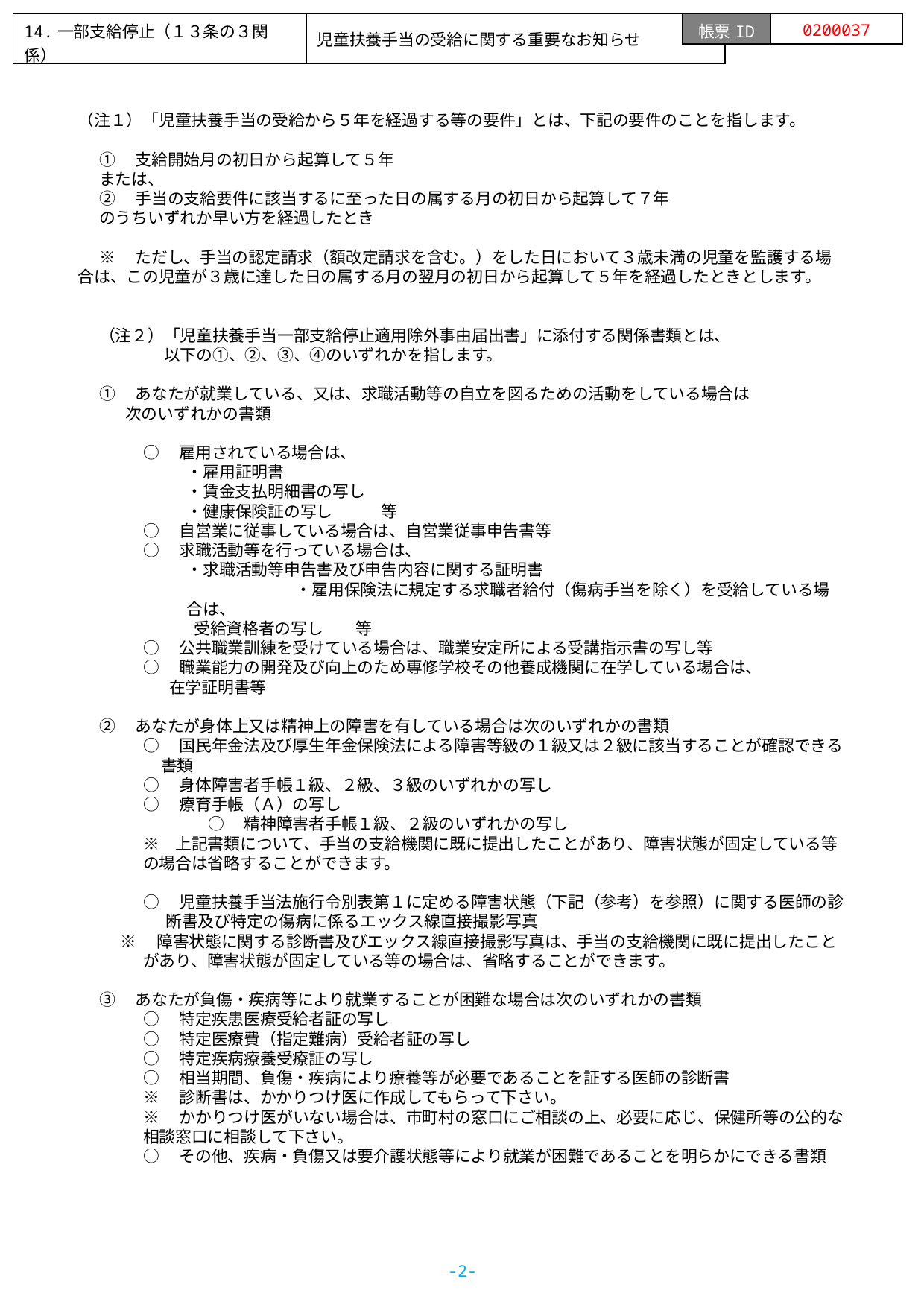

| 帳票ID | 0200037 |
| --- | --- |
| 14.一部支給停止（１３条の３関係） | 児童扶養手当の受給に関する重要なお知らせ |
| --- | --- |
（注１）「児童扶養手当の受給から５年を経過する等の要件」とは、下記の要件のことを指します。

①　支給開始月の初日から起算して５年
または、
②　手当の支給要件に該当するに至った日の属する月の初日から起算して７年
のうちいずれか早い方を経過したとき

※　ただし、手当の認定請求（額改定請求を含む。）をした日において３歳未満の児童を監護する場合は、この児童が３歳に達した日の属する月の翌月の初日から起算して５年を経過したときとします。

（注２）「児童扶養手当一部支給停止適用除外事由届出書」に添付する関係書類とは、
　　　　以下の①、②、③、④のいずれかを指します。

①　あなたが就業している、又は、求職活動等の自立を図るための活動をしている場合は
 次のいずれかの書類

○　雇用されている場合は、
・雇用証明書
・賃金支払明細書の写し
・健康保険証の写し　　　等
○　自営業に従事している場合は、自営業従事申告書等
○　求職活動等を行っている場合は、
・求職活動等申告書及び申告内容に関する証明書
・雇用保険法に規定する求職者給付（傷病手当を除く）を受給している場合は、
  受給資格者の写し　　等
○　公共職業訓練を受けている場合は、職業安定所による受講指示書の写し等
○　職業能力の開発及び向上のため専修学校その他養成機関に在学している場合は、
 在学証明書等

②　あなたが身体上又は精神上の障害を有している場合は次のいずれかの書類
○　国民年金法及び厚生年金保険法による障害等級の１級又は２級に該当することが確認できる
    書類
○　身体障害者手帳１級、２級、３級のいずれかの写し
○　療育手帳（Ａ）の写し
○　精神障害者手帳１級、２級のいずれかの写し
※　上記書類について、手当の支給機関に既に提出したことがあり、障害状態が固定している等の場合は省略することができます。

○　児童扶養手当法施行令別表第１に定める障害状態（下記（参考）を参照）に関する医師の診断書及び特定の傷病に係るエックス線直接撮影写真
※　障害状態に関する診断書及びエックス線直接撮影写真は、手当の支給機関に既に提出したことがあり、障害状態が固定している等の場合は、省略することができます。
③　あなたが負傷・疾病等により就業することが困難な場合は次のいずれかの書類
○　特定疾患医療受給者証の写し
○　特定医療費（指定難病）受給者証の写し
○　特定疾病療養受療証の写し
○　相当期間、負傷・疾病により療養等が必要であることを証する医師の診断書
※　診断書は、かかりつけ医に作成してもらって下さい。
※　かかりつけ医がいない場合は、市町村の窓口にご相談の上、必要に応じ、保健所等の公的な
相談窓口に相談して下さい。
○　その他、疾病・負傷又は要介護状態等により就業が困難であることを明らかにできる書類
-2-